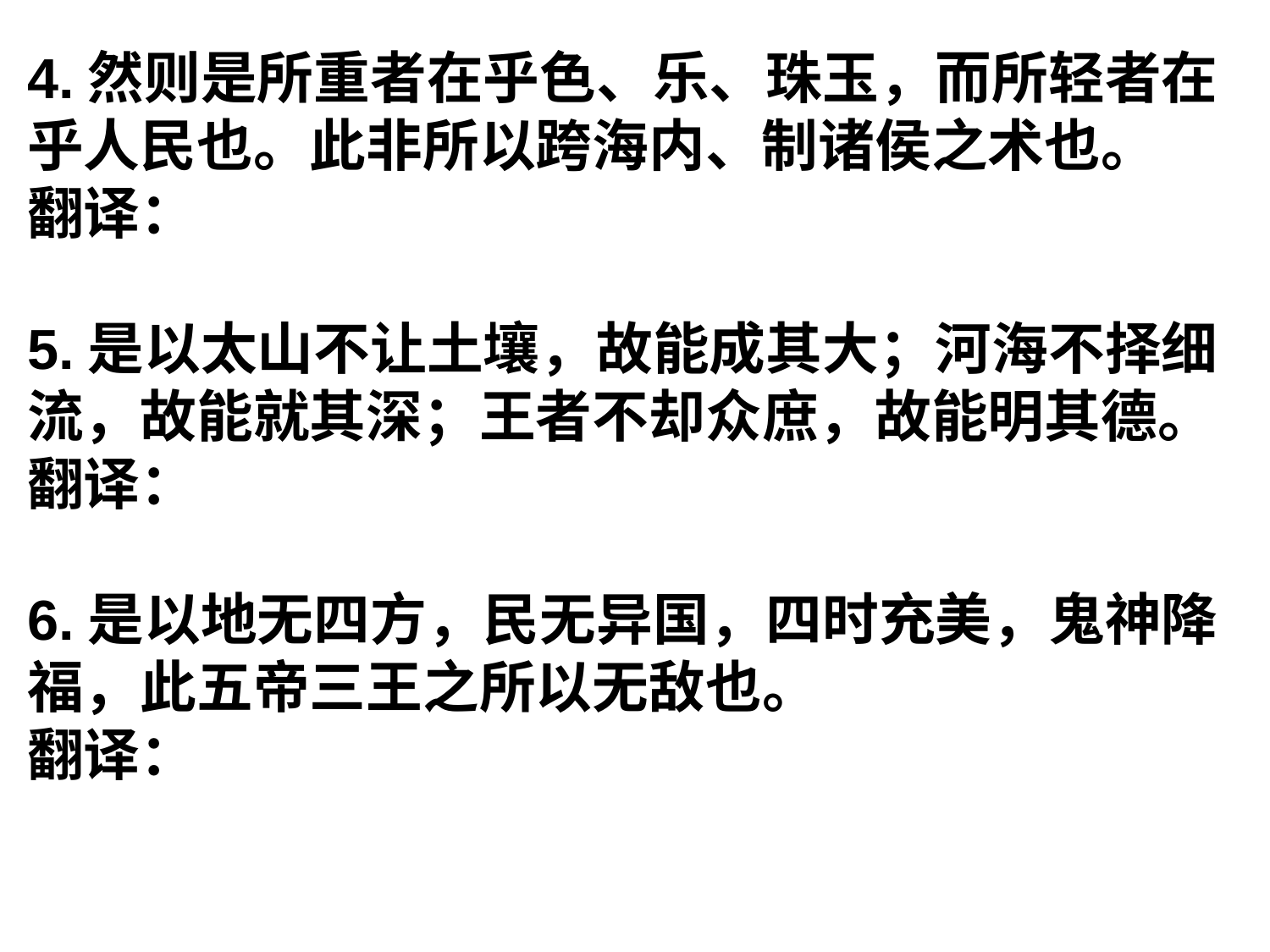

4.然则是所重者在乎色、乐、珠玉，而所轻者在乎人民也。此非所以跨海内、制诸侯之术也。
翻译：

5.是以太山不让土壤，故能成其大；河海不择细流，故能就其深；王者不却众庶，故能明其德。
翻译：

6.是以地无四方，民无异国，四时充美，鬼神降福，此五帝三王之所以无敌也。
翻译：